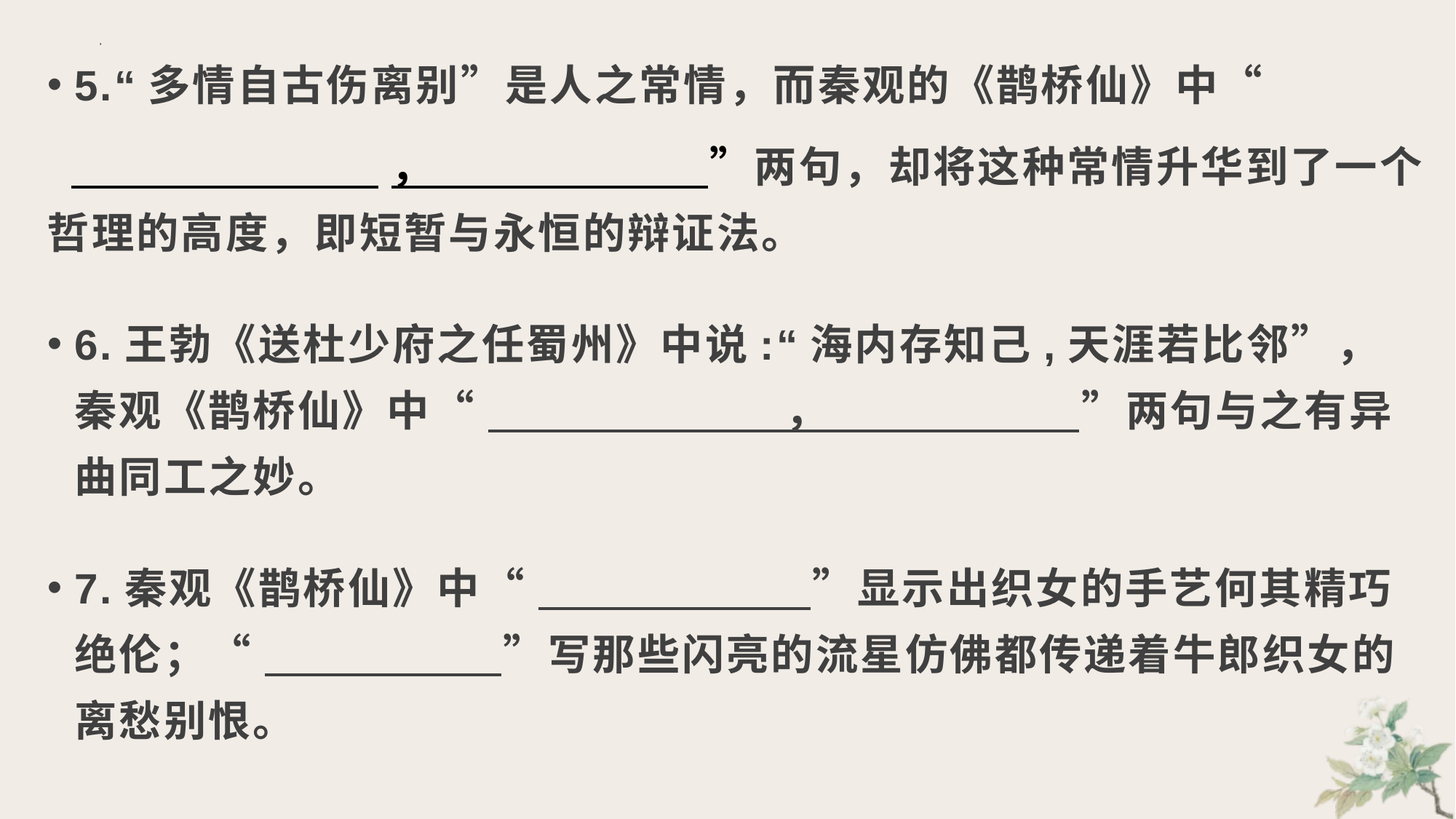

5.“多情自古伤离别”是人之常情，而秦观的《鹊桥仙》中“
                            ，                       ”两句，却将这种常情升华到了一个哲理的高度，即短暂与永恒的辩证法。
6.王勃《送杜少府之任蜀州》中说:“海内存知己,天涯若比邻”，秦观《鹊桥仙》中“                          ，                     ”两句与之有异曲同工之妙。
7.秦观《鹊桥仙》中“                        ”显示出织女的手艺何其精巧绝伦；“                     ”写那些闪亮的流星仿佛都传递着牛郎织女的离愁别恨。